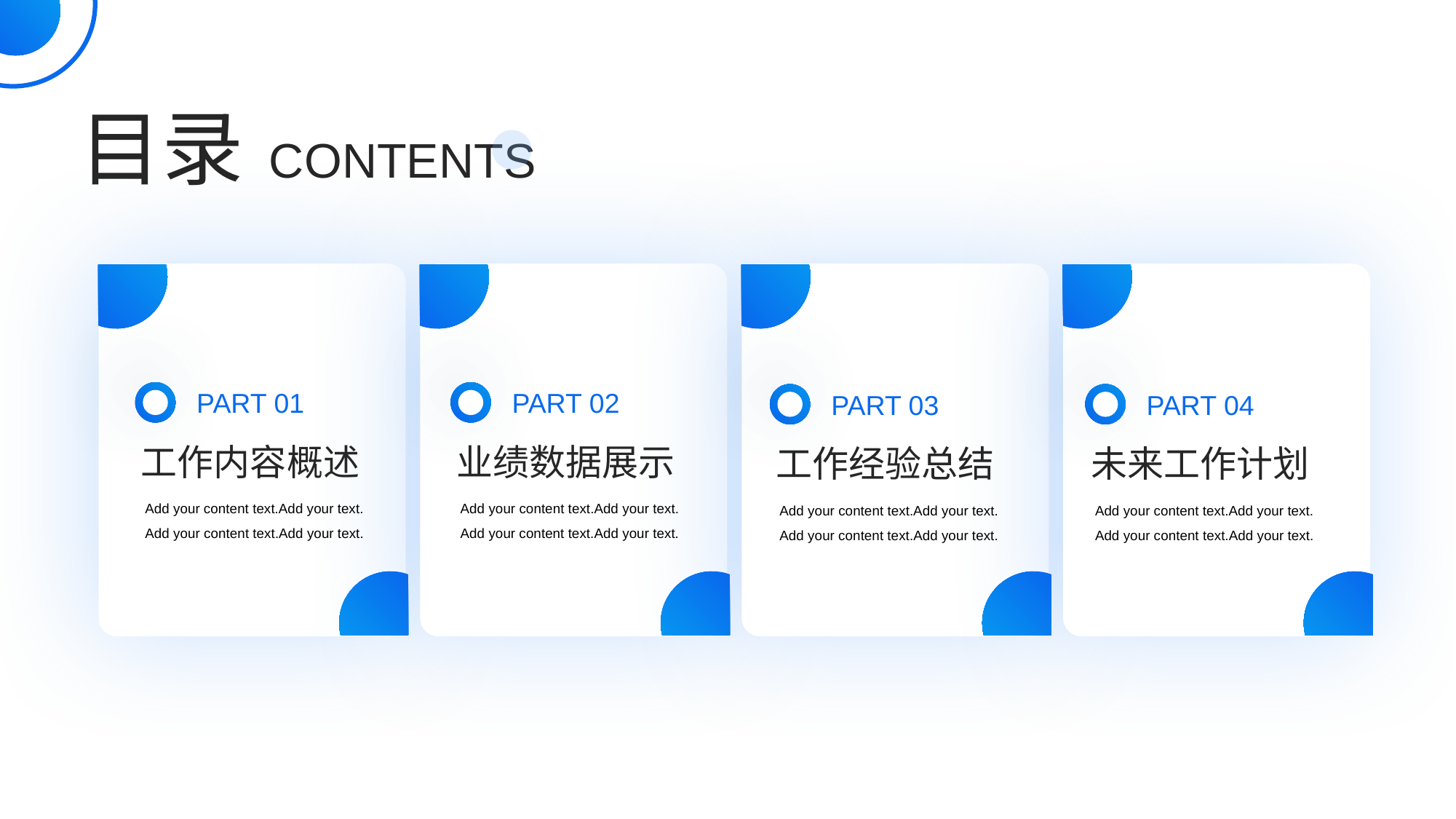

目录
CONTENTS

PART 01

工作内容概述
Add your content text.Add your text.
Add your content text.Add your text.
PART 02

业绩数据展示
Add your content text.Add your text.
Add your content text.Add your text.
PART 03

工作经验总结
Add your content text.Add your text.
Add your content text.Add your text.
PART 04

未来工作计划
Add your content text.Add your text.
Add your content text.Add your text.